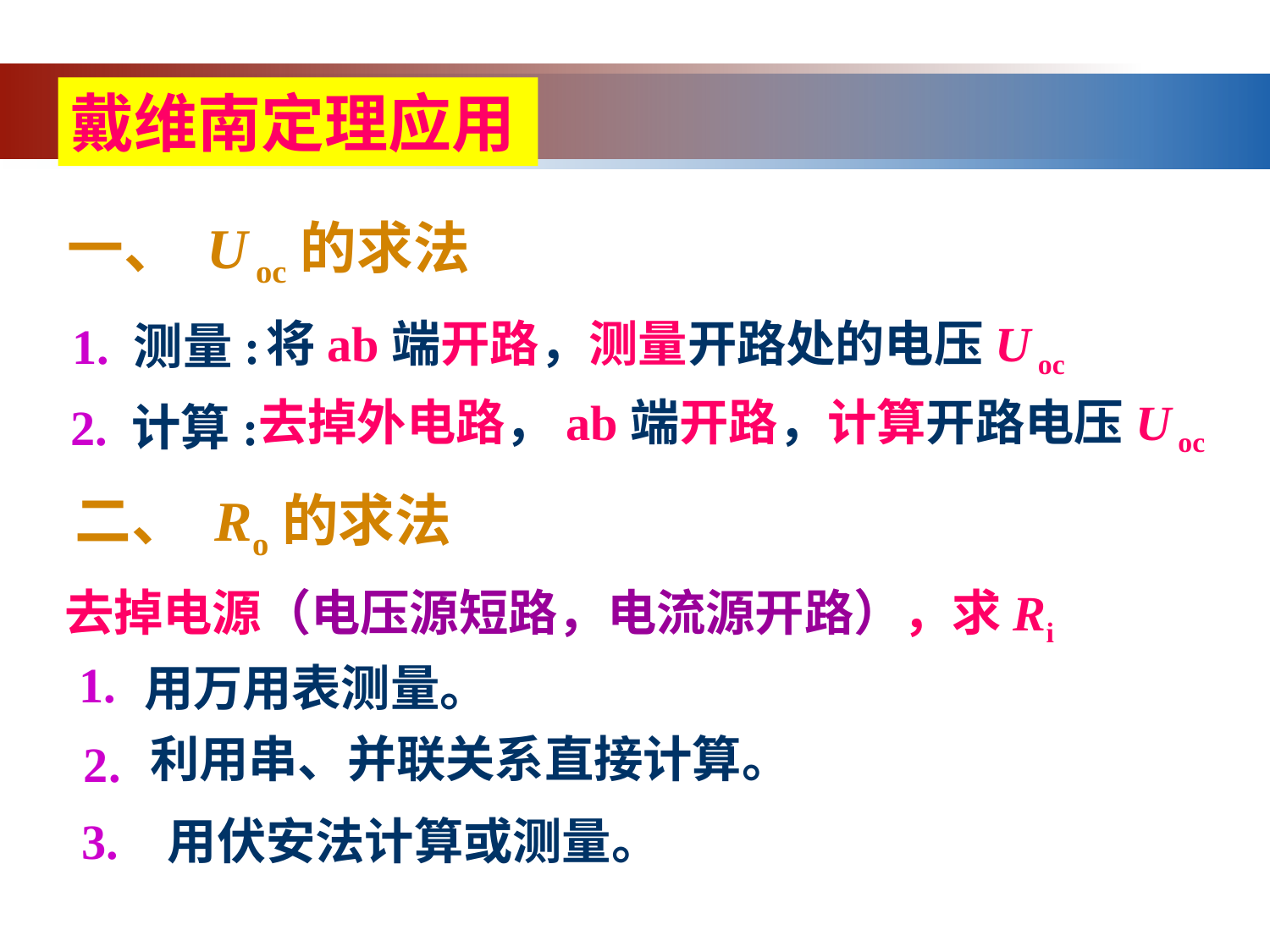

戴维南定理应用
一、 U oc的求法
将ab端开路，测量开路处的电压U oc
1. 测量:
去掉外电路，ab端开路，计算开路电压U oc
2. 计算:
二、 Ro的求法
去掉电源（电压源短路，电流源开路），求Ri
1.
用万用表测量。
利用串、并联关系直接计算。
2.
 3.   用伏安法计算或测量。